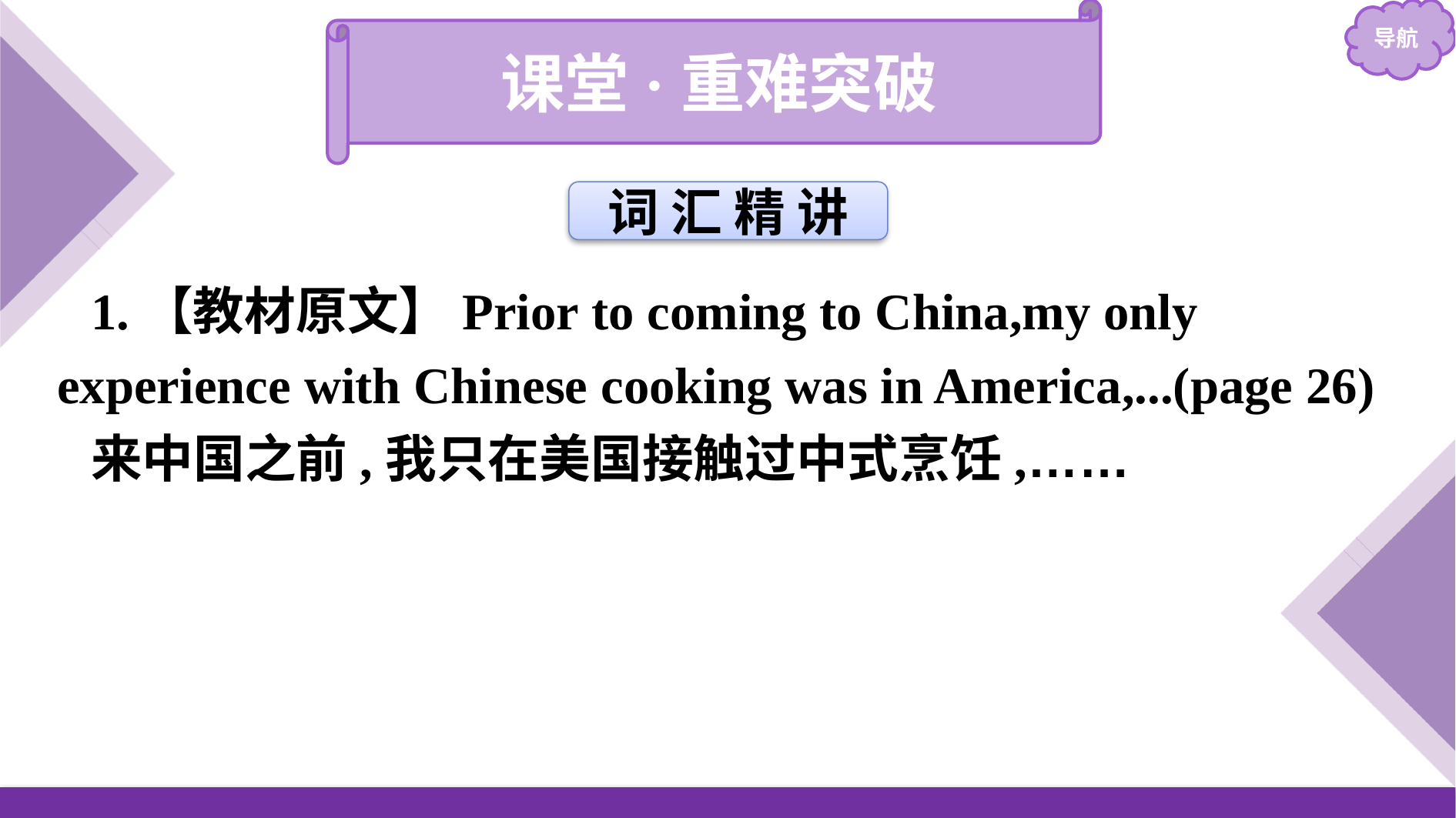

课堂·重难突破
词 汇 精 讲
1.【教材原文】Prior to coming to China,my only experience with Chinese cooking was in America,...(page 26)
来中国之前,我只在美国接触过中式烹饪,……